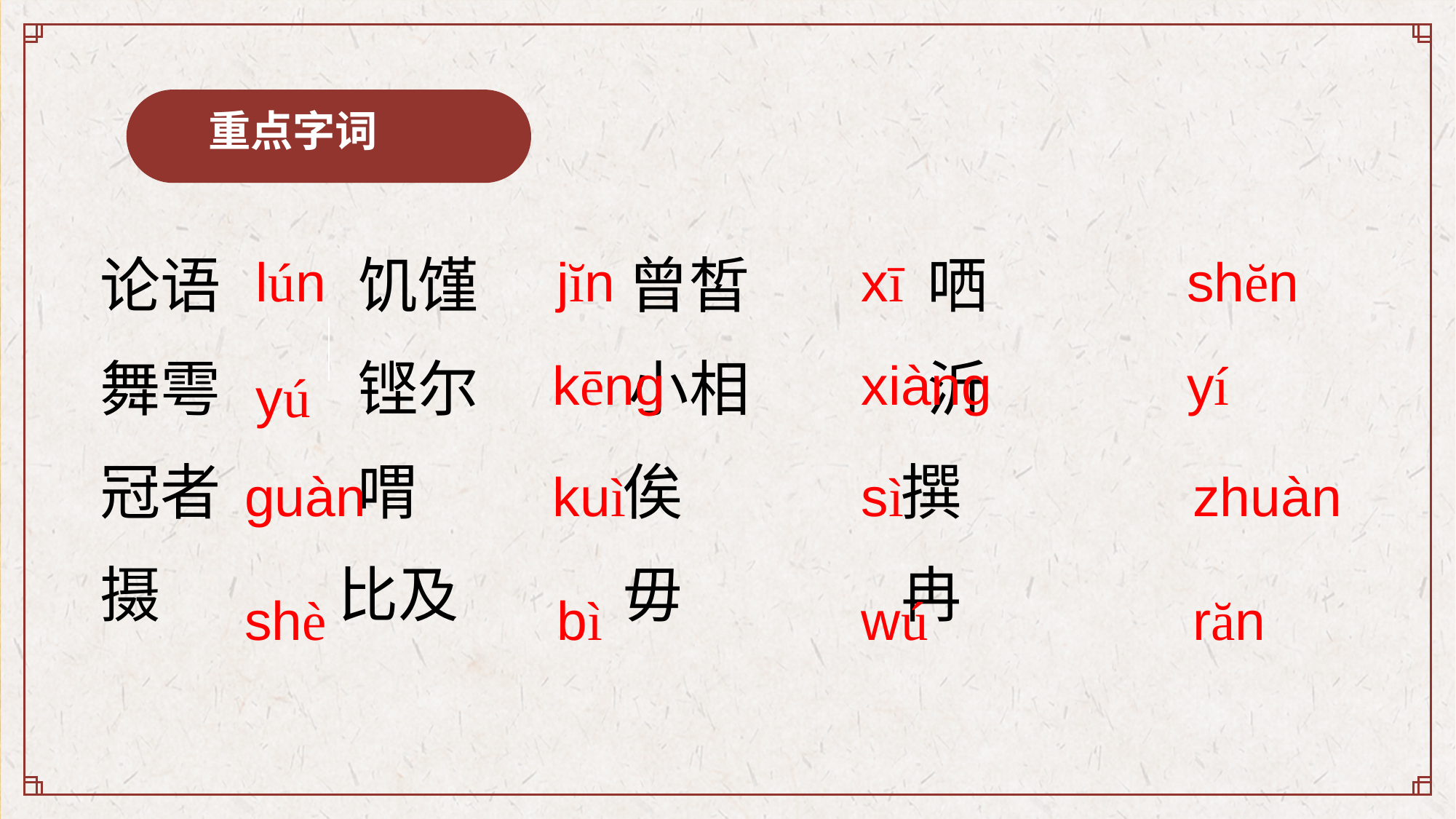

重点字词
论语          饥馑           曾皙             哂
舞雩          铿尔           小相             沂
冠者          喟               俟                撰
摄             比及            毋                冉
lún
jĭn
xī
shĕn
kēng
xiàng
yí
yú
guàn
kuì
sì
zhuàn
shè
bì
wú
răn